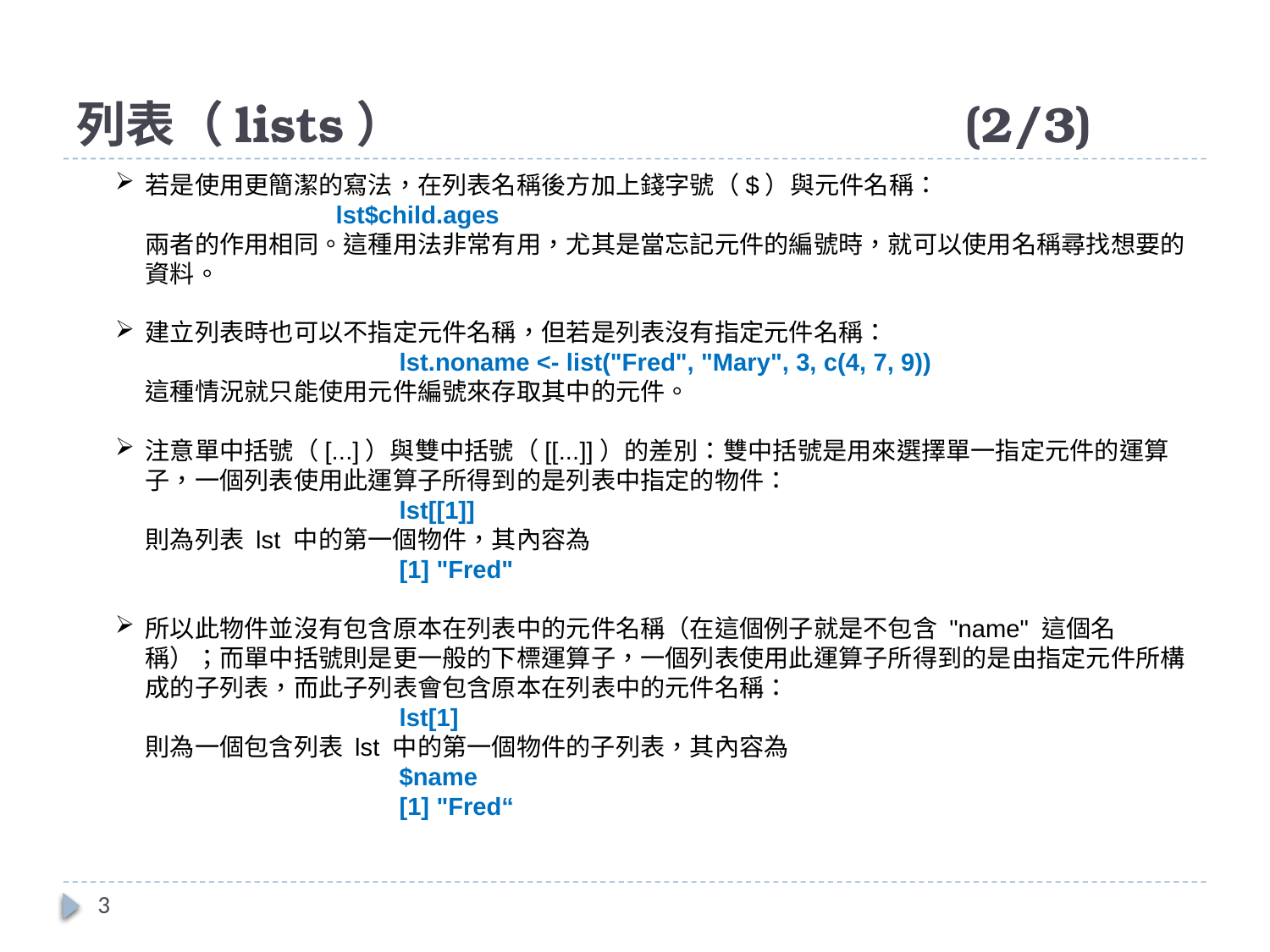

# 列表（lists）					(2/3)
若是使用更簡潔的寫法，在列表名稱後方加上錢字號（$）與元件名稱：
		lst$child.ages
兩者的作用相同。這種用法非常有用，尤其是當忘記元件的編號時，就可以使用名稱尋找想要的資料。

建立列表時也可以不指定元件名稱，但若是列表沒有指定元件名稱：
		lst.noname <- list("Fred", "Mary", 3, c(4, 7, 9))
這種情況就只能使用元件編號來存取其中的元件。

注意單中括號（[...]）與雙中括號（[[...]]）的差別：雙中括號是用來選擇單一指定元件的運算子，一個列表使用此運算子所得到的是列表中指定的物件：
		lst[[1]]
則為列表 lst 中的第一個物件，其內容為
		[1] "Fred"

所以此物件並沒有包含原本在列表中的元件名稱（在這個例子就是不包含 "name" 這個名稱）；而單中括號則是更一般的下標運算子，一個列表使用此運算子所得到的是由指定元件所構成的子列表，而此子列表會包含原本在列表中的元件名稱：
		lst[1]
則為一個包含列表 lst 中的第一個物件的子列表，其內容為
		$name
		[1] "Fred“
3